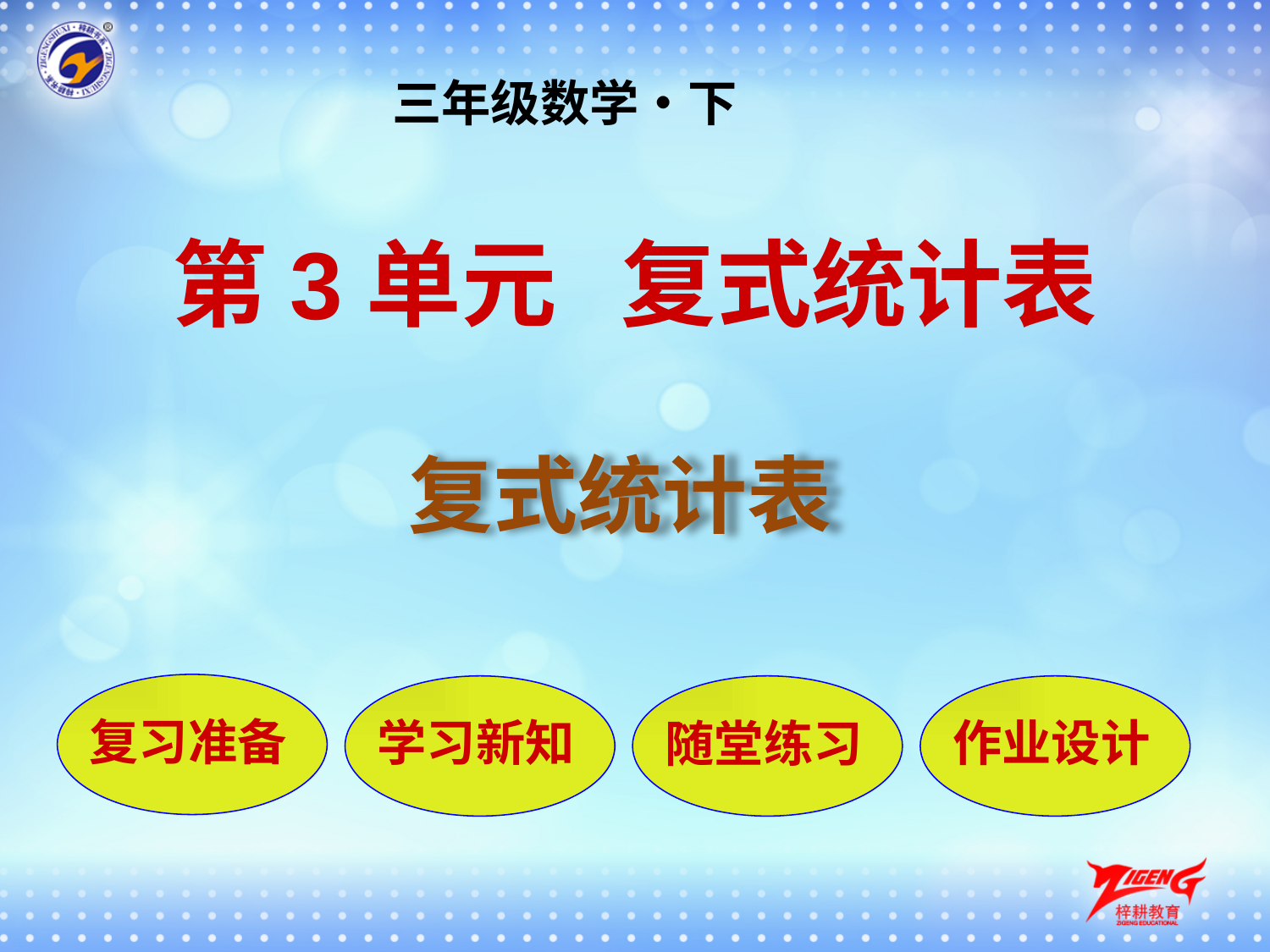

三年级数学•下
第3单元   复式统计表
复式统计表

复习准备

学习新知

随堂练习

作业设计